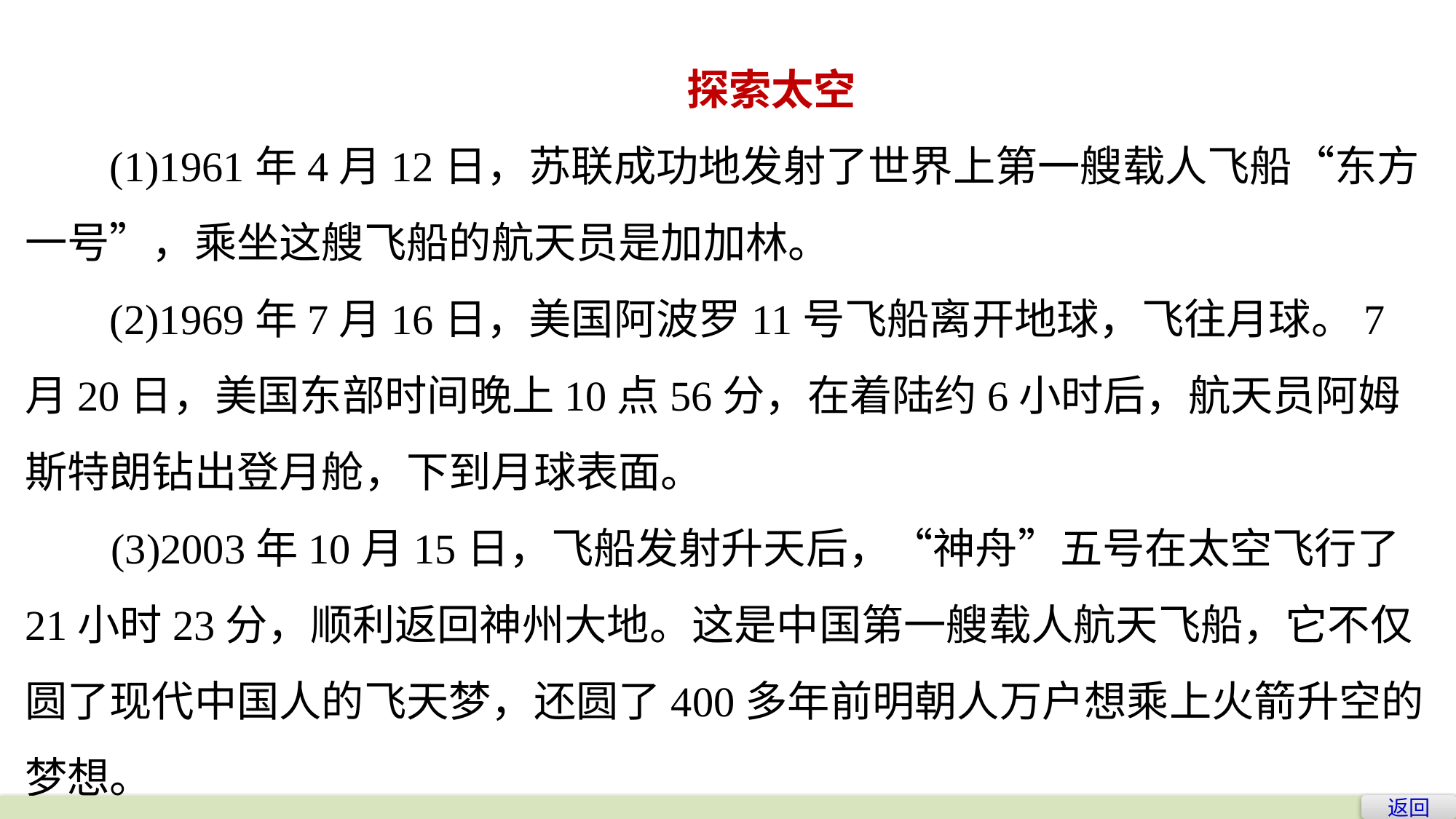

探索太空
(1)1961年4月12日，苏联成功地发射了世界上第一艘载人飞船“东方一号”，乘坐这艘飞船的航天员是加加林。
(2)1969年7月16日，美国阿波罗11号飞船离开地球，飞往月球。7月20日，美国东部时间晚上10点56分，在着陆约6小时后，航天员阿姆斯特朗钻出登月舱，下到月球表面。
(3)2003年10月15日，飞船发射升天后，“神舟”五号在太空飞行了21小时23分，顺利返回神州大地。这是中国第一艘载人航天飞船，它不仅圆了现代中国人的飞天梦，还圆了400多年前明朝人万户想乘上火箭升空的梦想。
返回